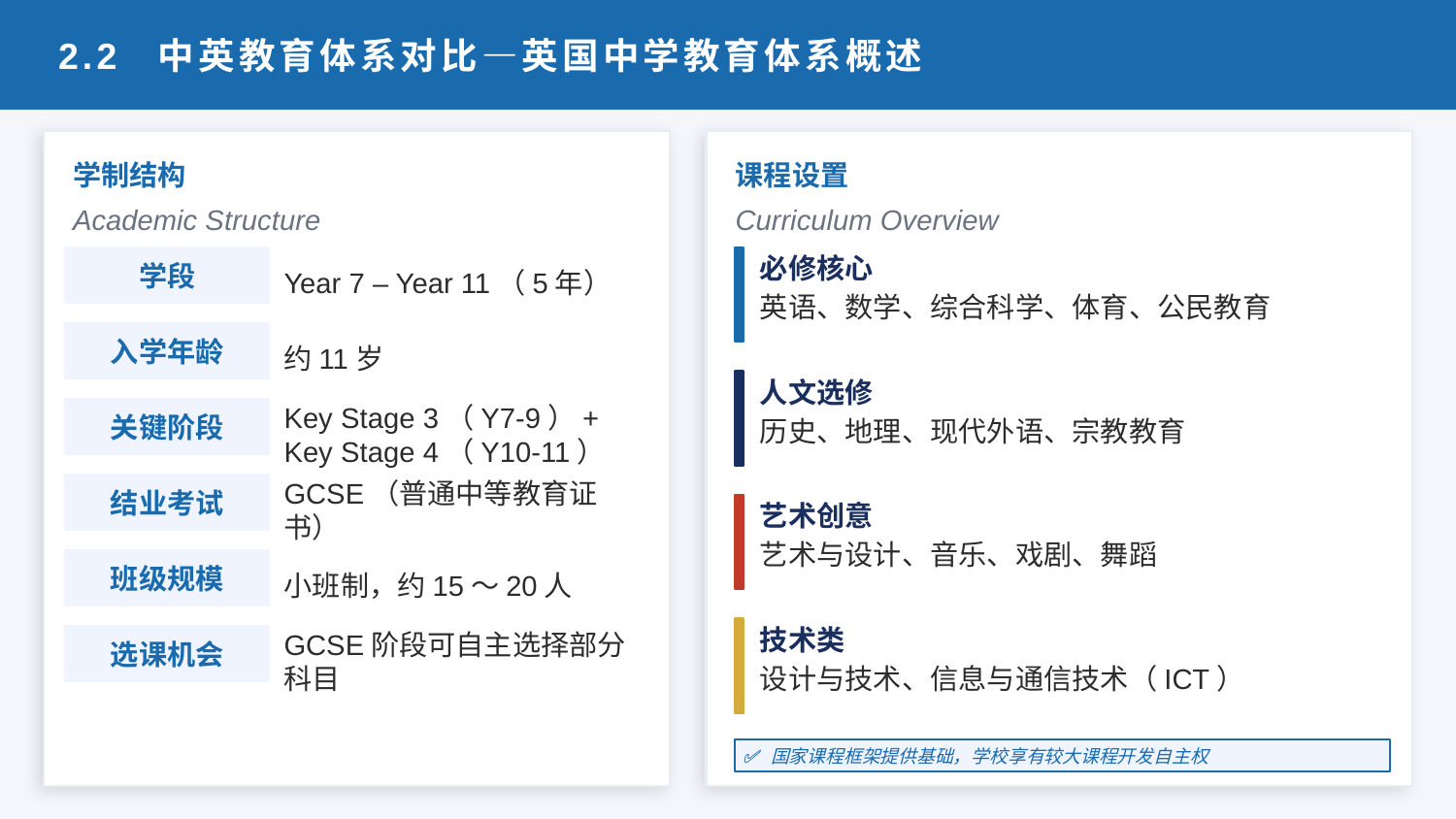

2.2  中英教育体系对比—英国中学教育体系概述

学制结构
课程设置
Academic Structure
Curriculum Overview

学段

必修核心
Year 7 – Year 11（5年）
英语、数学、综合科学、体育、公民教育

入学年龄
约11岁

人文选修

关键阶段
Key Stage 3（Y7-9）+ Key Stage 4（Y10-11）
历史、地理、现代外语、宗教教育

结业考试
GCSE（普通中等教育证书）

艺术创意
艺术与设计、音乐、戏剧、舞蹈

班级规模
小班制，约15～20人

技术类

选课机会
GCSE阶段可自主选择部分科目
设计与技术、信息与通信技术（ICT）

✅  国家课程框架提供基础，学校享有较大课程开发自主权